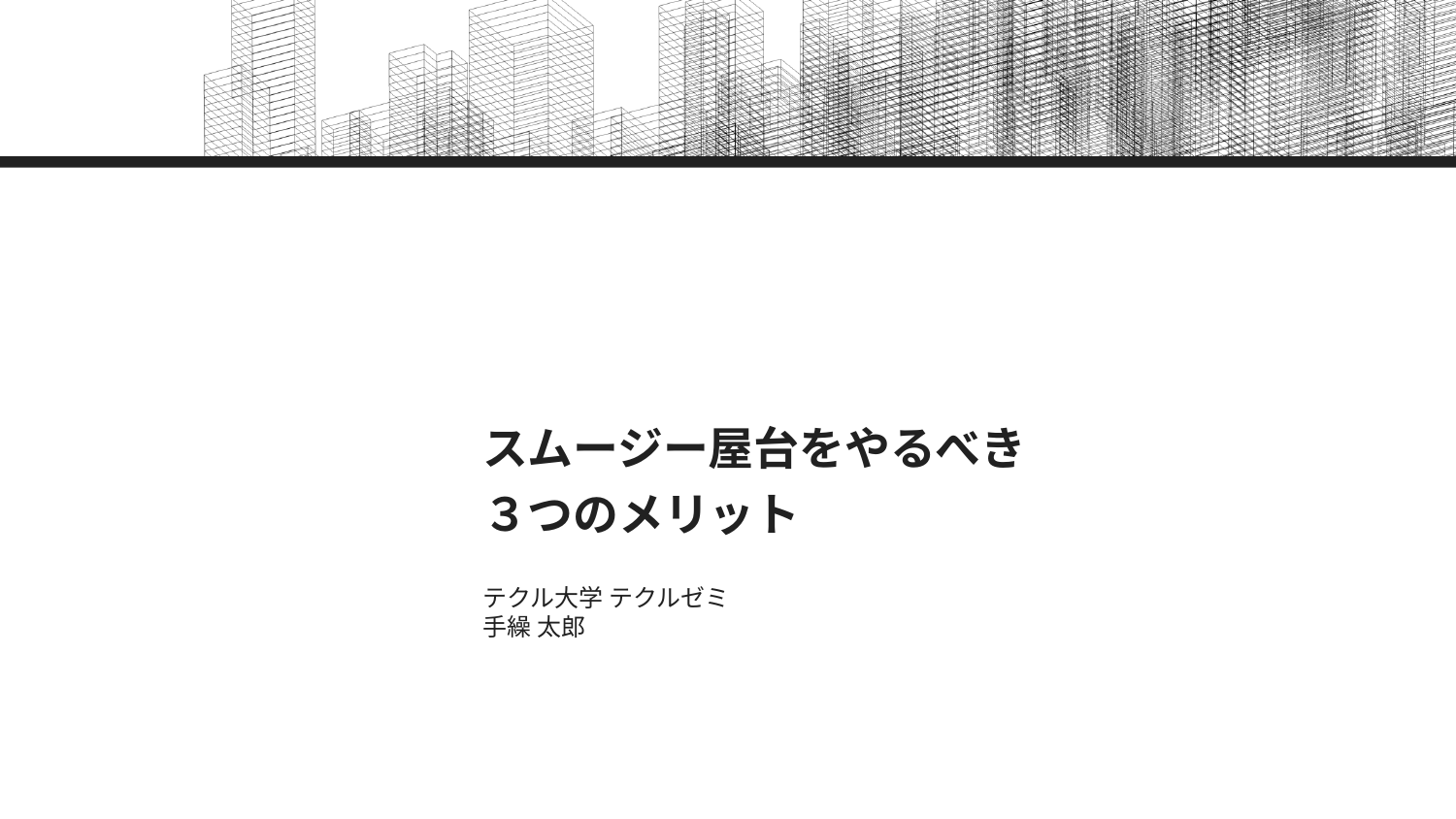

# スムージー屋台をやるべき ３つのメリット
テクル大学 テクルゼミ
手繰 太郎